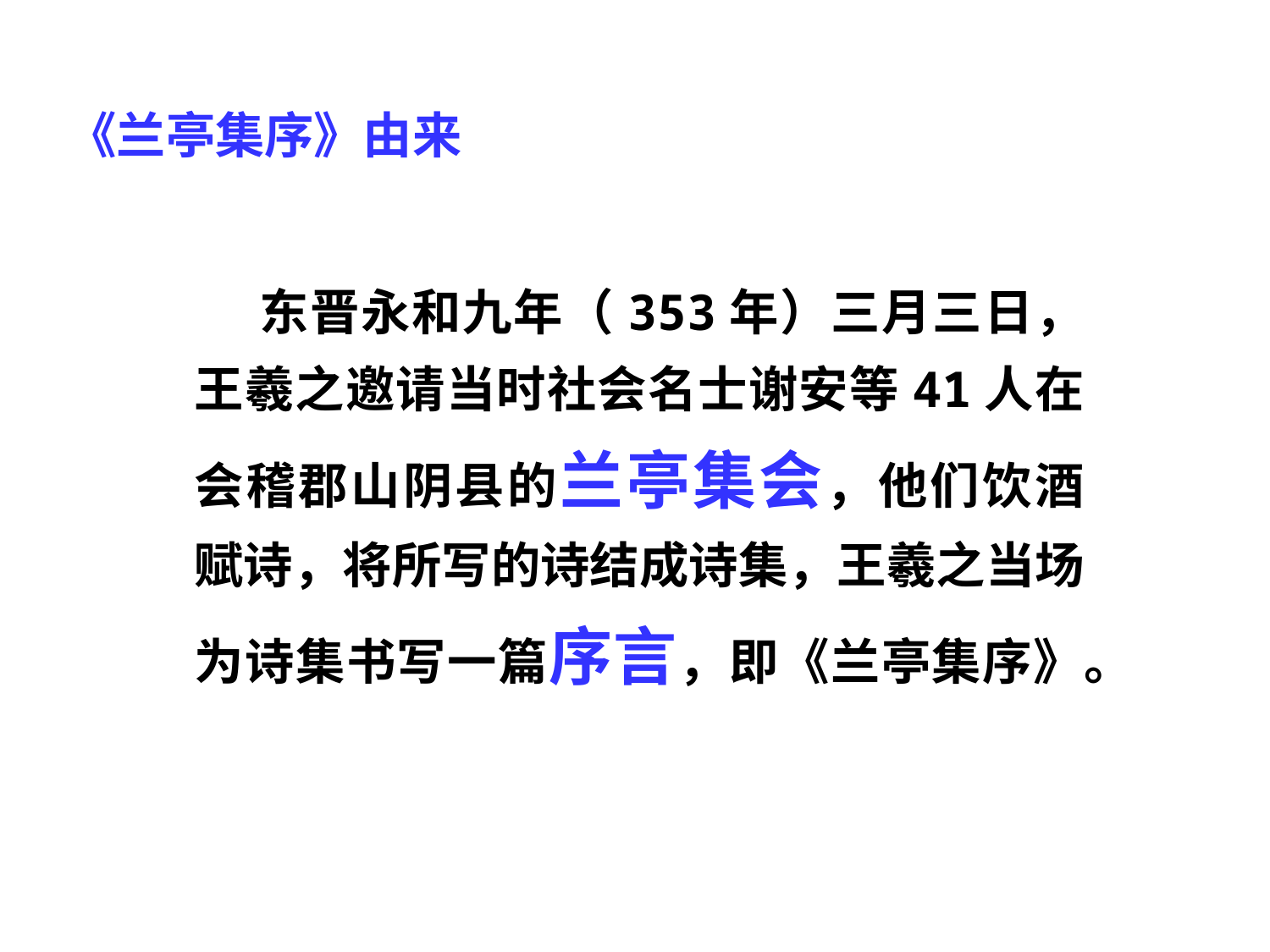

《兰亭集序》由来
    东晋永和九年（353年）三月三日，王羲之邀请当时社会名士谢安等41人在会稽郡山阴县的兰亭集会，他们饮酒赋诗，将所写的诗结成诗集，王羲之当场为诗集书写一篇序言，即《兰亭集序》。